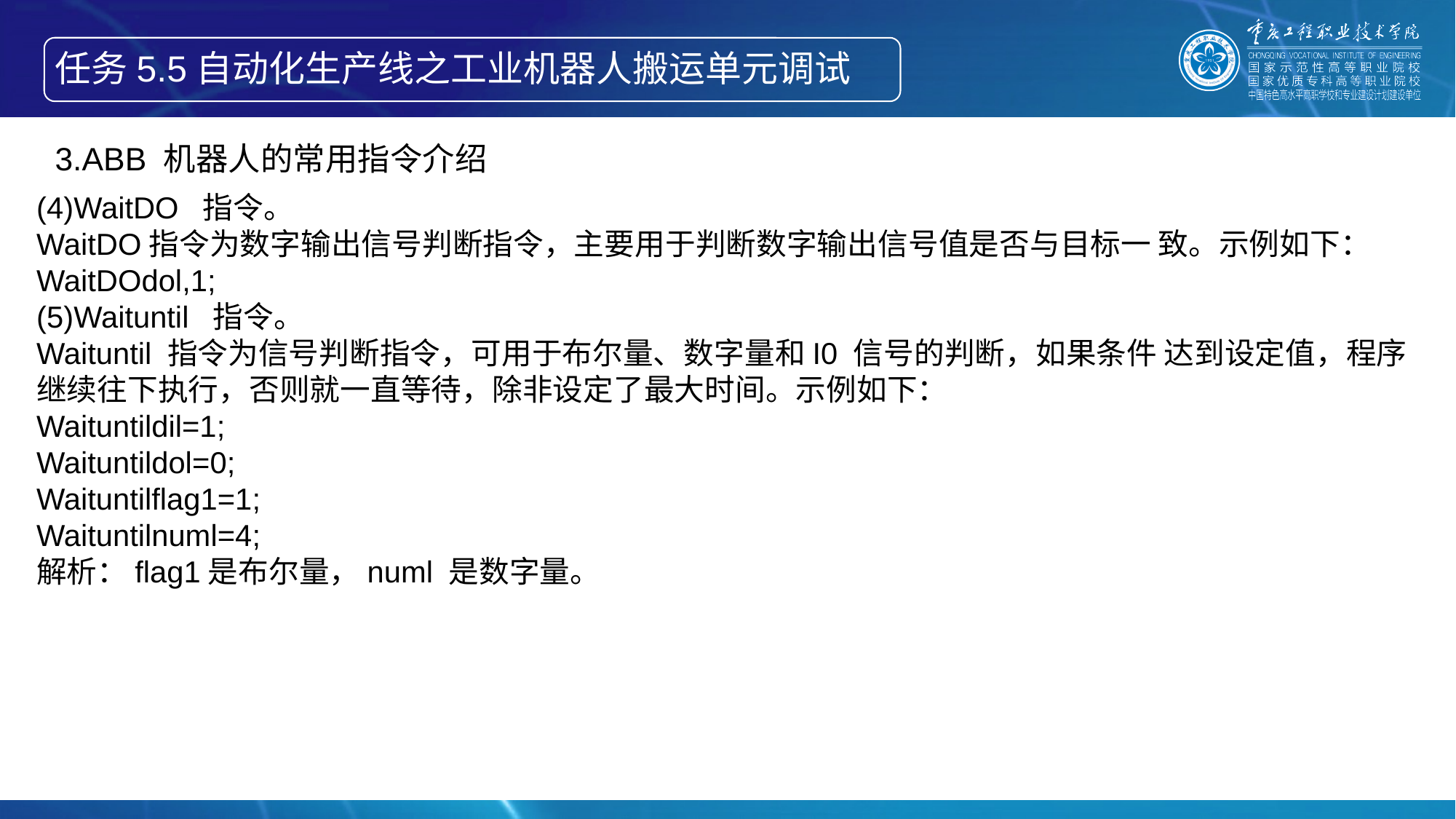

任务5.5自动化生产线之工业机器人搬运单元调试
3.ABB 机器人的常用指令介绍
(4)WaitDO  指令。
WaitDO指令为数字输出信号判断指令，主要用于判断数字输出信号值是否与目标一 致。示例如下：
WaitDOdol,1;
(5)Waituntil  指令。
Waituntil 指令为信号判断指令，可用于布尔量、数字量和I0 信号的判断，如果条件 达到设定值，程序继续往下执行，否则就一直等待，除非设定了最大时间。示例如下：
Waituntildil=1;
Waituntildol=0;
Waituntilflag1=1;
Waituntilnuml=4;
解析：flag1是布尔量，numl 是数字量。